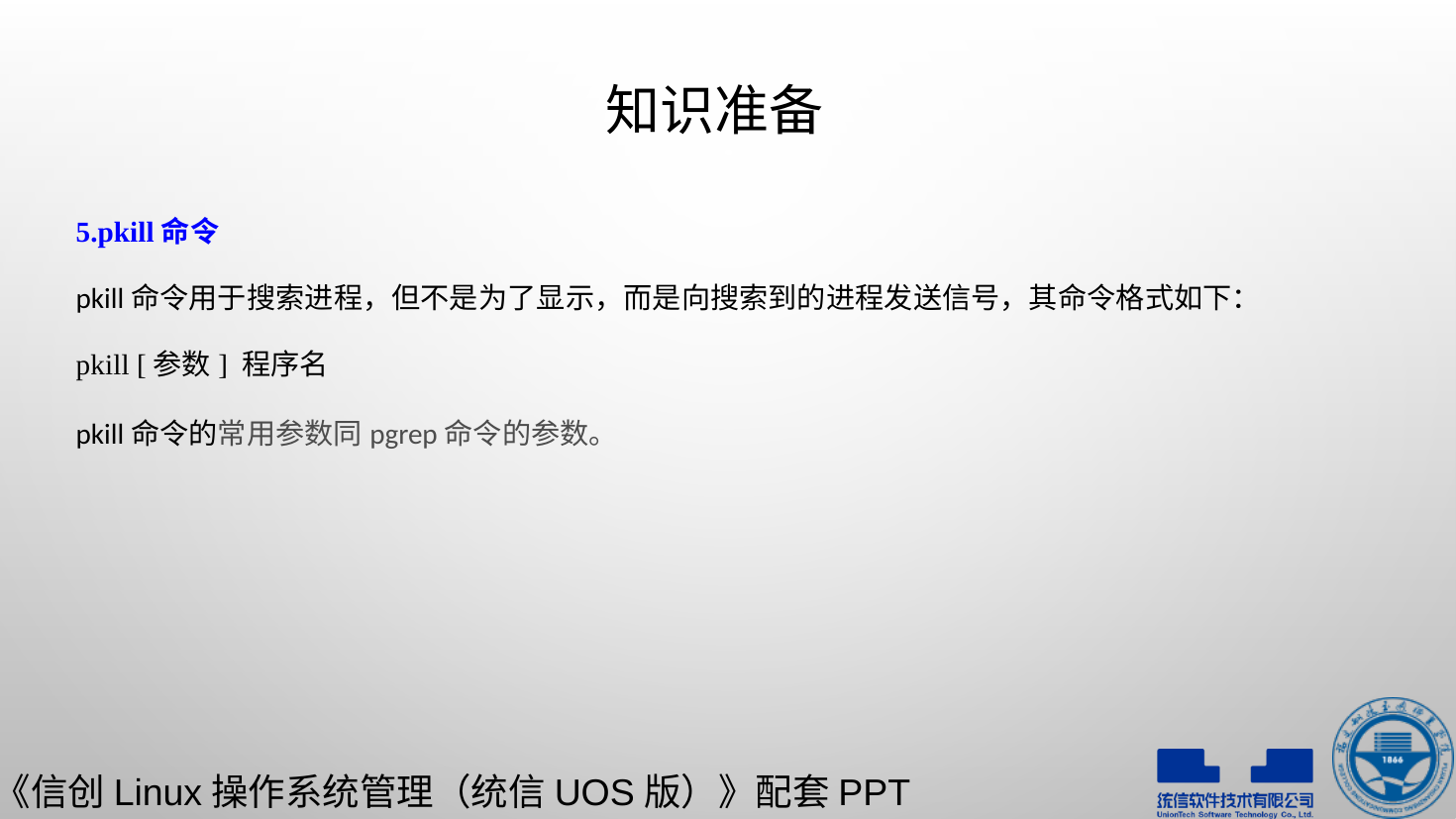

# 知识准备
5.pkill命令
pkill命令用于搜索进程，但不是为了显示，而是向搜索到的进程发送信号，其命令格式如下：
pkill [参数] 程序名
pkill命令的常用参数同pgrep命令的参数。